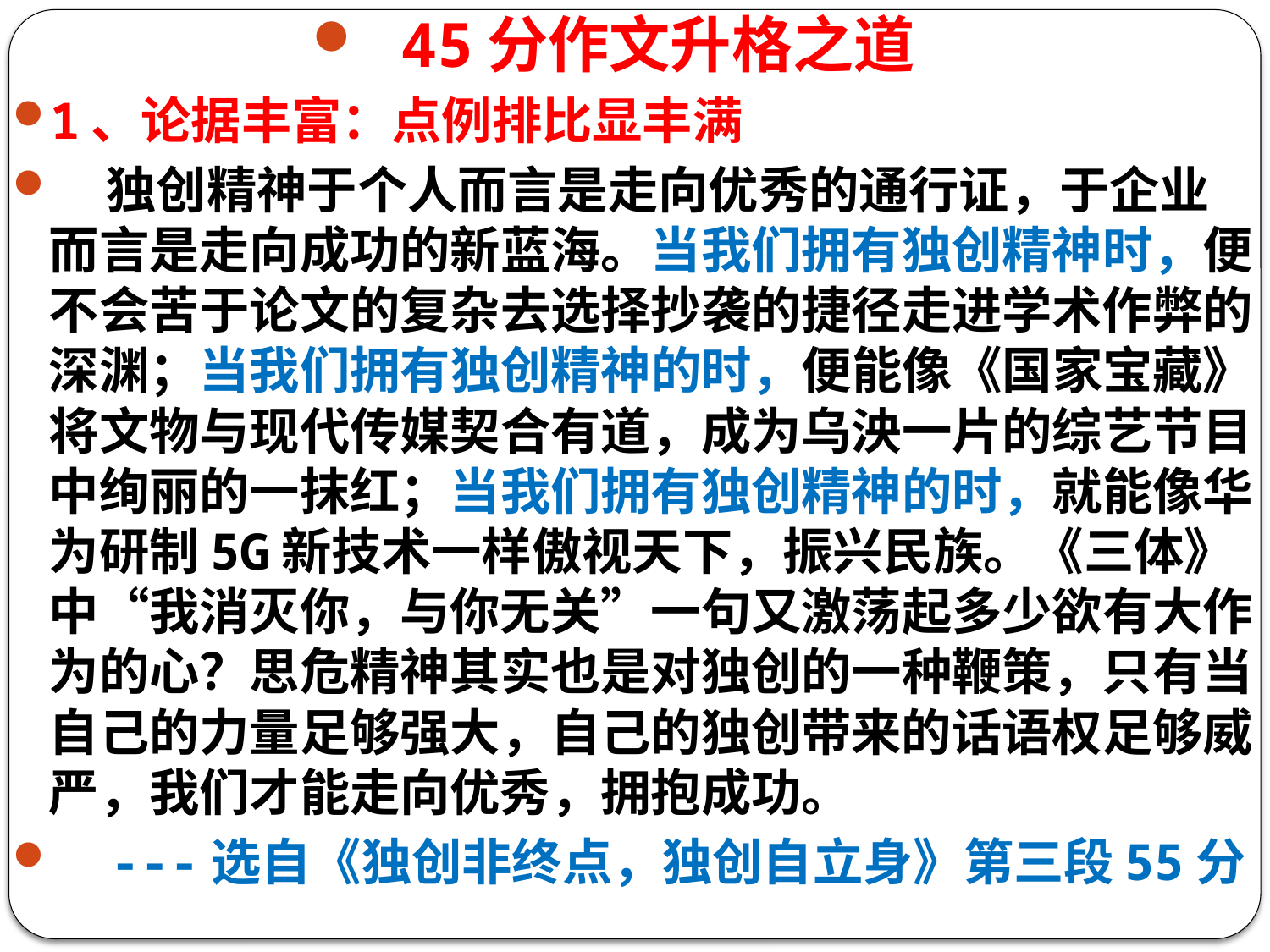

45分作文升格之道
1、论据丰富：点例排比显丰满
    独创精神于个人而言是走向优秀的通行证，于企业而言是走向成功的新蓝海。当我们拥有独创精神时，便不会苦于论文的复杂去选择抄袭的捷径走进学术作弊的深渊；当我们拥有独创精神的时，便能像《国家宝藏》将文物与现代传媒契合有道，成为乌泱一片的综艺节目中绚丽的一抹红；当我们拥有独创精神的时，就能像华为研制5G新技术一样傲视天下，振兴民族。《三体》中“我消灭你，与你无关”一句又激荡起多少欲有大作为的心？思危精神其实也是对独创的一种鞭策，只有当自己的力量足够强大，自己的独创带来的话语权足够威严，我们才能走向优秀，拥抱成功。
  ---选自《独创非终点，独创自立身》第三段55分